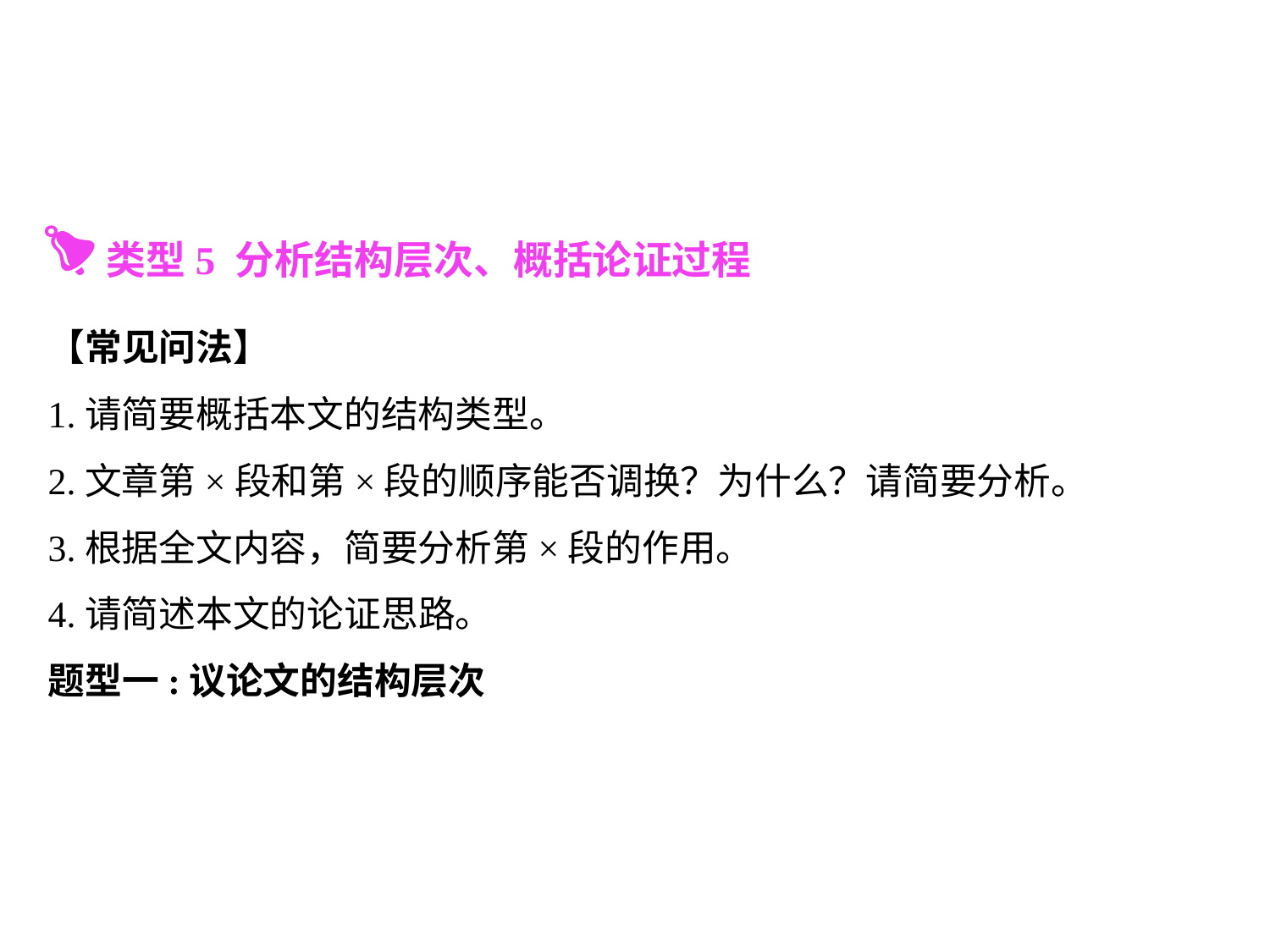

类型5 分析结构层次、概括论证过程

【常见问法】
1.请简要概括本文的结构类型。
2.文章第×段和第×段的顺序能否调换？为什么？请简要分析。
3.根据全文内容，简要分析第×段的作用。
4.请简述本文的论证思路。
题型一:议论文的结构层次